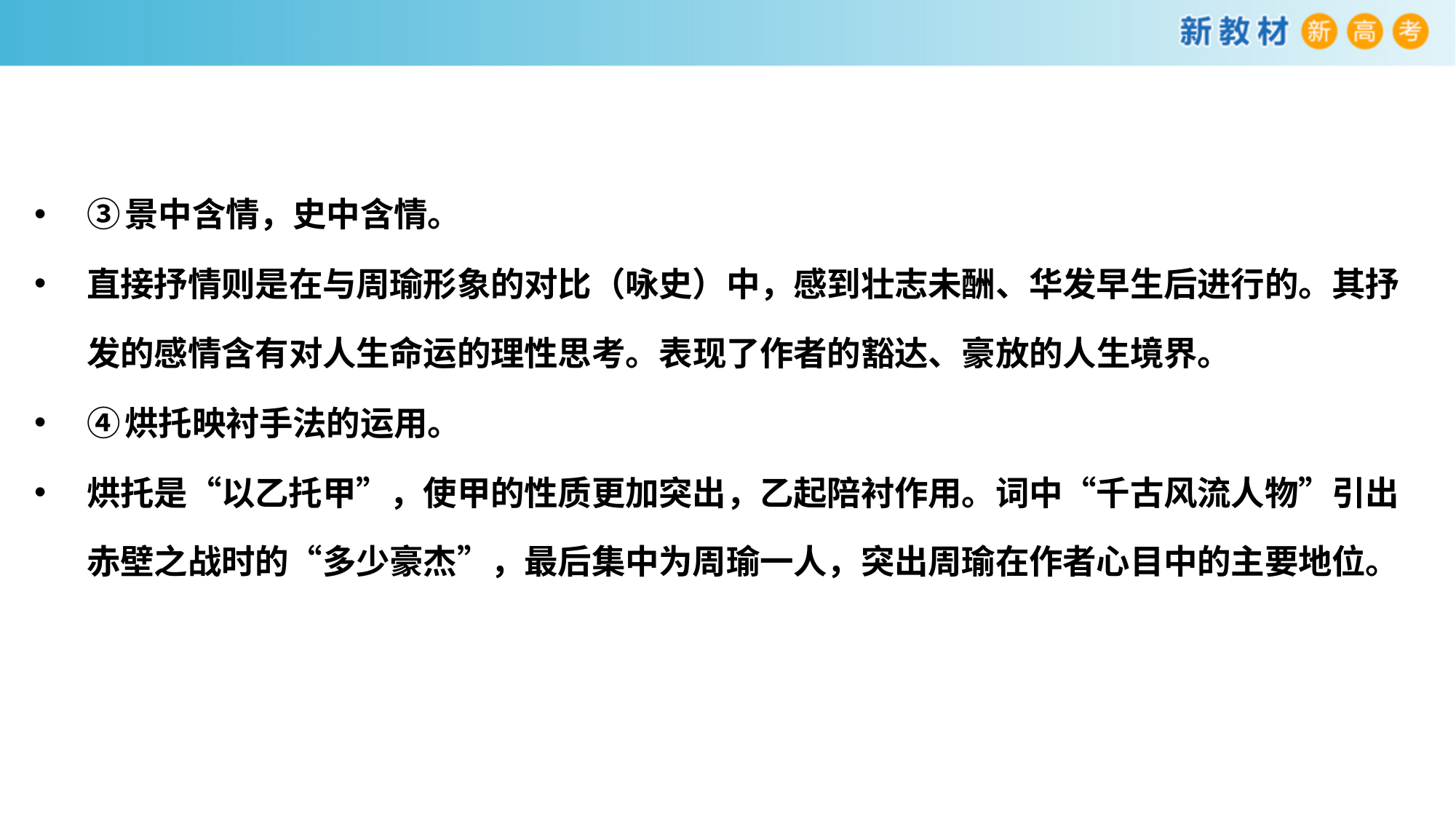

③景中含情，史中含情。
直接抒情则是在与周瑜形象的对比（咏史）中，感到壮志未酬、华发早生后进行的。其抒发的感情含有对人生命运的理性思考。表现了作者的豁达、豪放的人生境界。
④烘托映衬手法的运用。
烘托是“以乙托甲”，使甲的性质更加突出，乙起陪衬作用。词中“千古风流人物”引出赤壁之战时的“多少豪杰”，最后集中为周瑜一人，突出周瑜在作者心目中的主要地位。